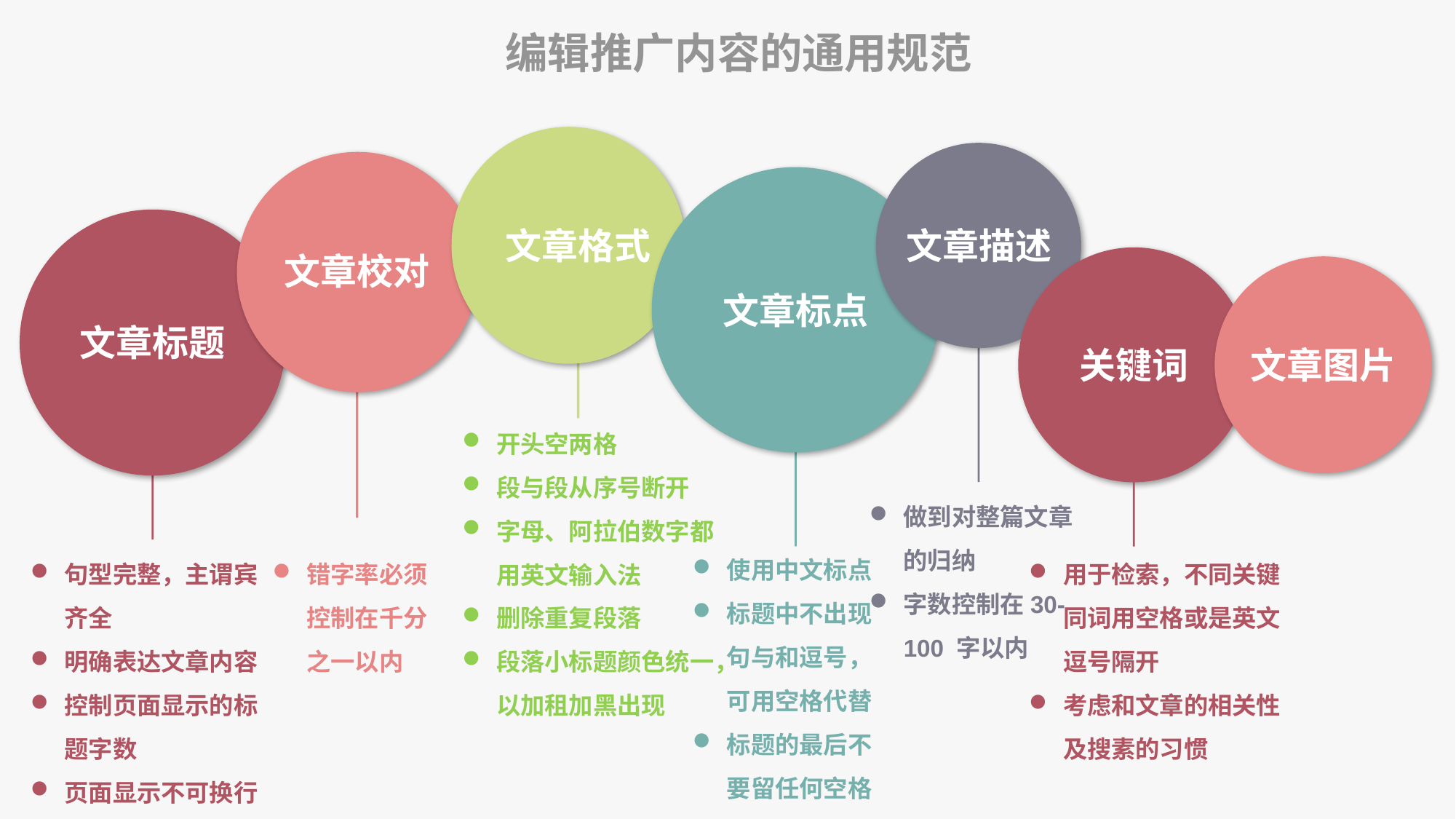

编辑推广内容的通用规范

文章格式
文章描述

文章校对

文章标点
文章标题

关键词
文章图片
开头空两格
段与段从序号断开
字母、阿拉伯数字都用英文输入法
删除重复段落
段落小标题颜色统一，以加租加黑出现
做到对整篇文章的归纳
字数控制在30-100 字以内
使用中文标点
标题中不出现句与和逗号，可用空格代替
标题的最后不要留任何空格
用于检索，不同关键同词用空格或是英文逗号隔开
考虑和文章的相关性及搜素的习惯
句型完整，主谓宾齐全
明确表达文章内容
控制页面显示的标题字数
页面显示不可换行
错字率必须控制在千分之一以内